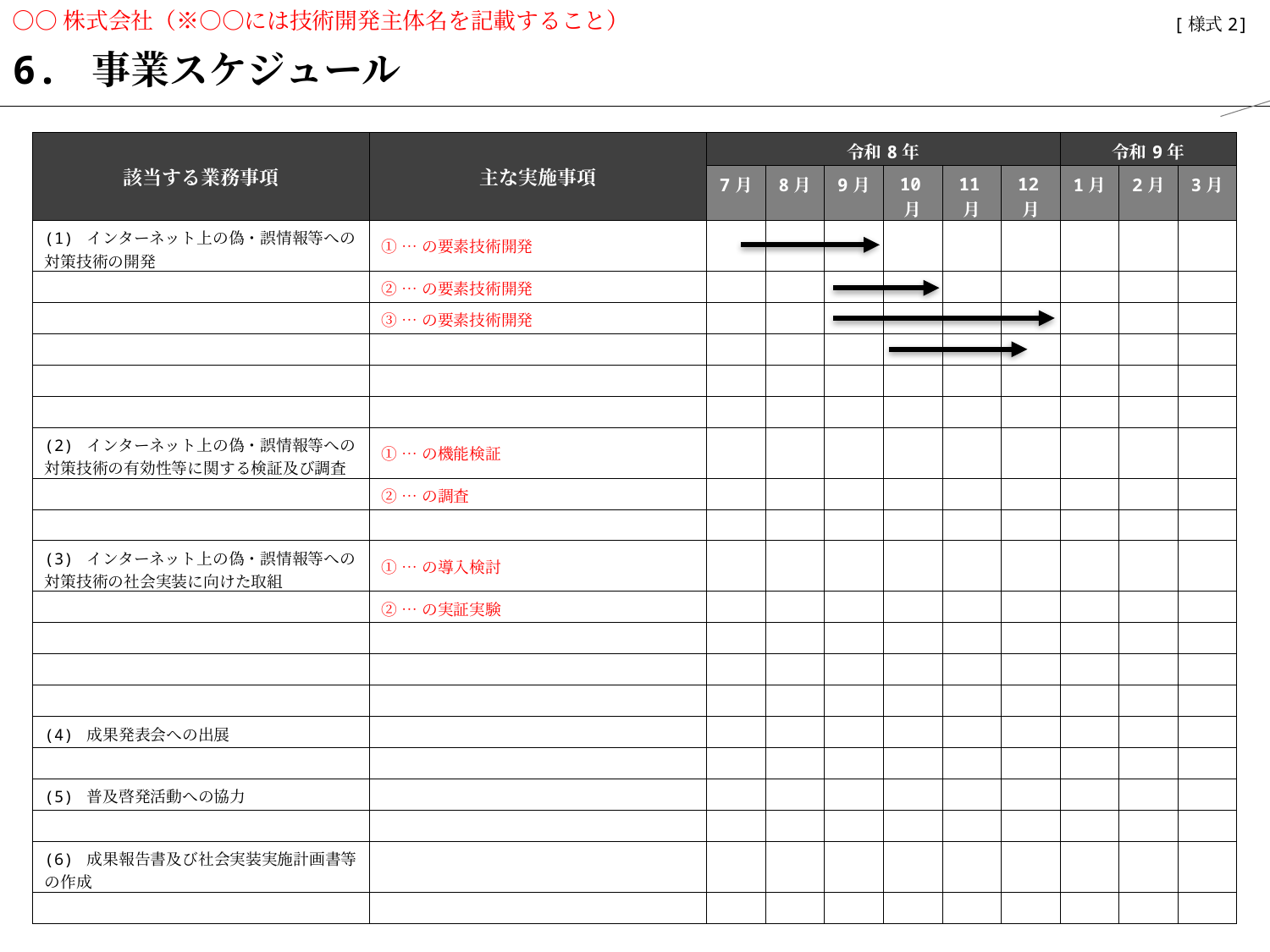

○○株式会社（※○○には技術開発主体名を記載すること）
【記載ガイド】
企画提案書本紙の内容と整合する内容を記載すること。
赤字は記載内容の例示または説明であり、記載の際は赤字を削除し黒字で記載すること。
適宜、枠の高さや幅を変更いただき問題ありません。
また、重要箇所については、太字及び下線を用いて、強調すること。

なお、本スライドの枚数制限は設けていない。（必要に応じてスライドを複製すること。）
[様式2]
6. 事業スケジュール
| 該当する業務事項 | 主な実施事項 | 令和8年 |  |  |  |  |  | 令和9年 |  |  |
| --- | --- | --- | --- | --- | --- | --- | --- | --- | --- | --- |
|  |  | 7月 | 8月 | 9月 | 10月 | 11月 | 12月 | 1月 | 2月 | 3月 |
| (1) インターネット上の偽・誤情報等への対策技術の開発 | ① …の要素技術開発 |  |  |  |  |  |  |  |  |  |
|  | ② …の要素技術開発 |  |  |  |  |  |  |  |  |  |
|  | ③ …の要素技術開発 |  |  |  |  |  |  |  |  |  |
|  |  |  |  |  |  |  |  |  |  |  |
|  |  |  |  |  |  |  |  |  |  |  |
|  |  |  |  |  |  |  |  |  |  |  |
| (2) インターネット上の偽・誤情報等への対策技術の有効性等に関する検証及び調査 | ① …の機能検証 |  |  |  |  |  |  |  |  |  |
|  | ② …の調査 |  |  |  |  |  |  |  |  |  |
|  |  |  |  |  |  |  |  |  |  |  |
| (3) インターネット上の偽・誤情報等への対策技術の社会実装に向けた取組 | ① …の導入検討 |  |  |  |  |  |  |  |  |  |
|  | ② …の実証実験 |  |  |  |  |  |  |  |  |  |
|  |  |  |  |  |  |  |  |  |  |  |
|  |  |  |  |  |  |  |  |  |  |  |
|  |  |  |  |  |  |  |  |  |  |  |
| (4) 成果発表会への出展 |  |  |  |  |  |  |  |  |  |  |
|  |  |  |  |  |  |  |  |  |  |  |
| (5) 普及啓発活動への協力 |  |  |  |  |  |  |  |  |  |  |
|  |  |  |  |  |  |  |  |  |  |  |
| (6) 成果報告書及び社会実装実施計画書等の作成 |  |  |  |  |  |  |  |  |  |  |
|  |  |  |  |  |  |  |  |  |  |  |